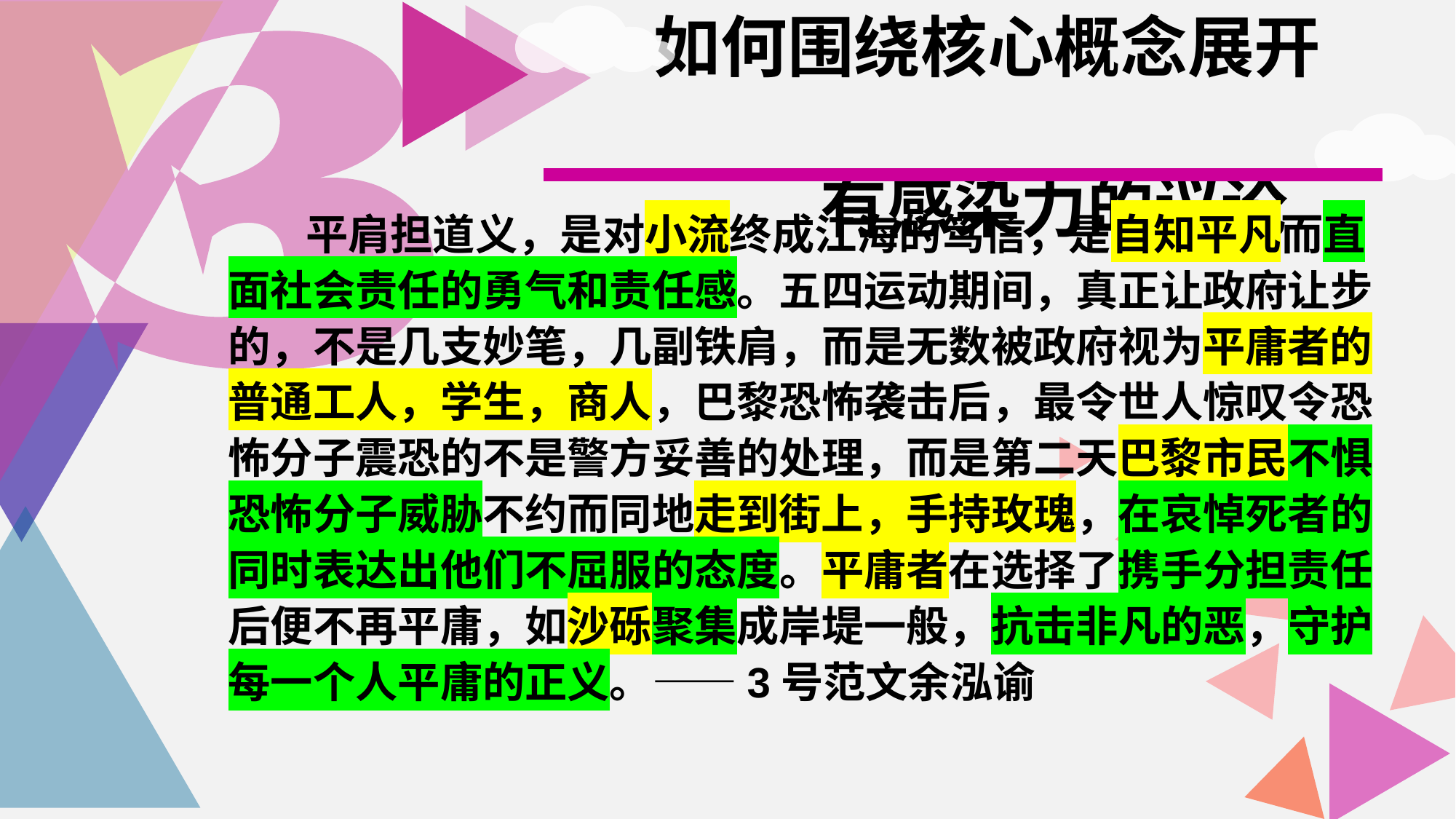

如何围绕核心概念展开
          有感染力的议论

       平肩担道义，是对小流终成江海的笃信，是自知平凡而直面社会责任的勇气和责任感。五四运动期间，真正让政府让步的，不是几支妙笔，几副铁肩，而是无数被政府视为平庸者的普通工人，学生，商人，巴黎恐怖袭击后，最令世人惊叹令恐怖分子震恐的不是警方妥善的处理，而是第二天巴黎市民不惧恐怖分子威胁不约而同地走到街上，手持玫瑰，在哀悼死者的同时表达出他们不屈服的态度。平庸者在选择了携手分担责任后便不再平庸，如沙砾聚集成岸堤一般，抗击非凡的恶，守护每一个人平庸的正义。——3号范文余泓谕